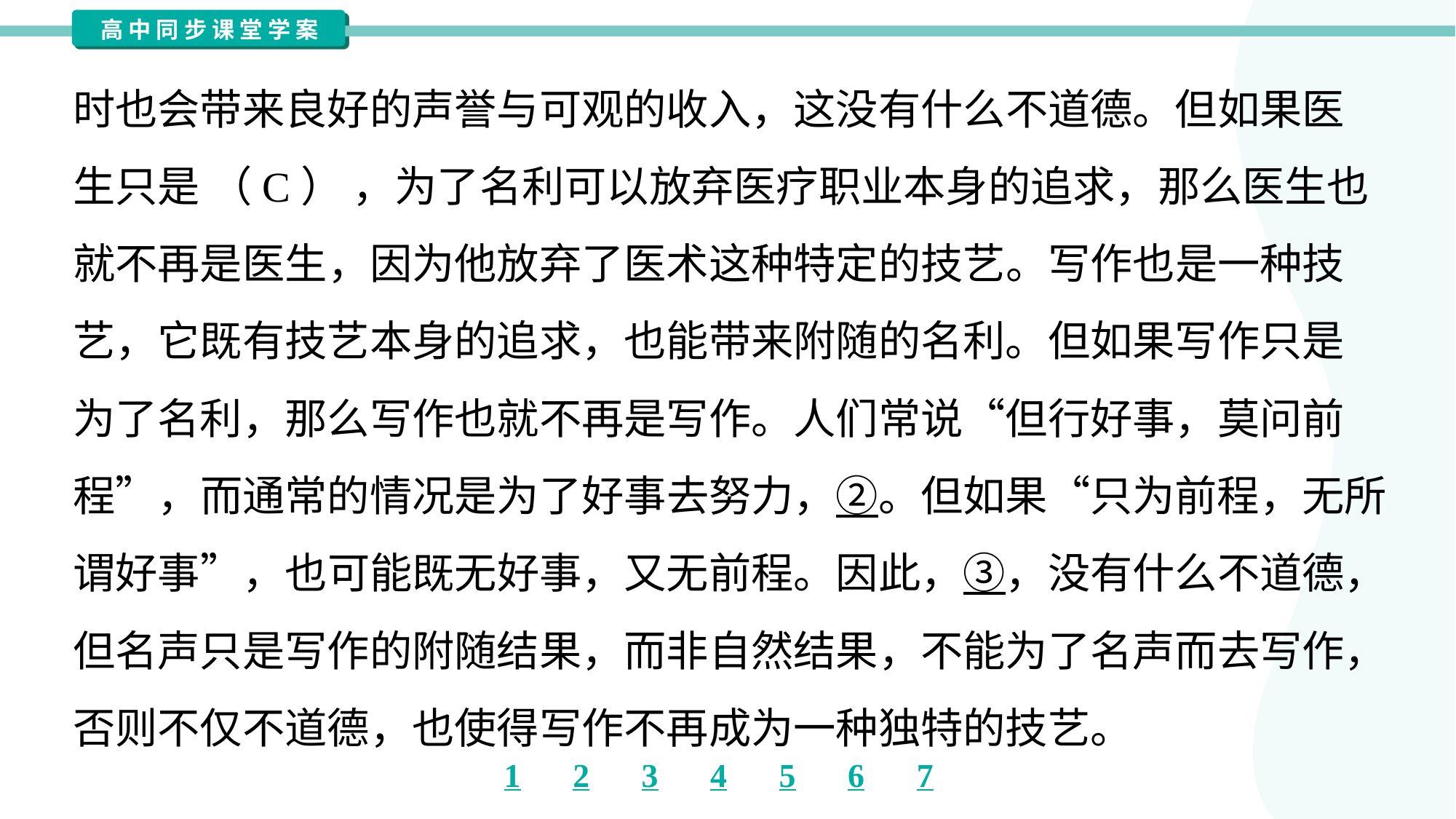

时也会带来良好的声誉与可观的收入，这没有什么不道德。但如果医
生只是 （C） ，为了名利可以放弃医疗职业本身的追求，那么医生也
就不再是医生，因为他放弃了医术这种特定的技艺。写作也是一种技
艺，它既有技艺本身的追求，也能带来附随的名利。但如果写作只是
为了名利，那么写作也就不再是写作。人们常说“但行好事，莫问前
程”，而通常的情况是为了好事去努力，②。但如果“只为前程，无所
谓好事”，也可能既无好事，又无前程。因此，③，没有什么不道德，
但名声只是写作的附随结果，而非自然结果，不能为了名声而去写作，
否则不仅不道德，也使得写作不再成为一种独特的技艺。